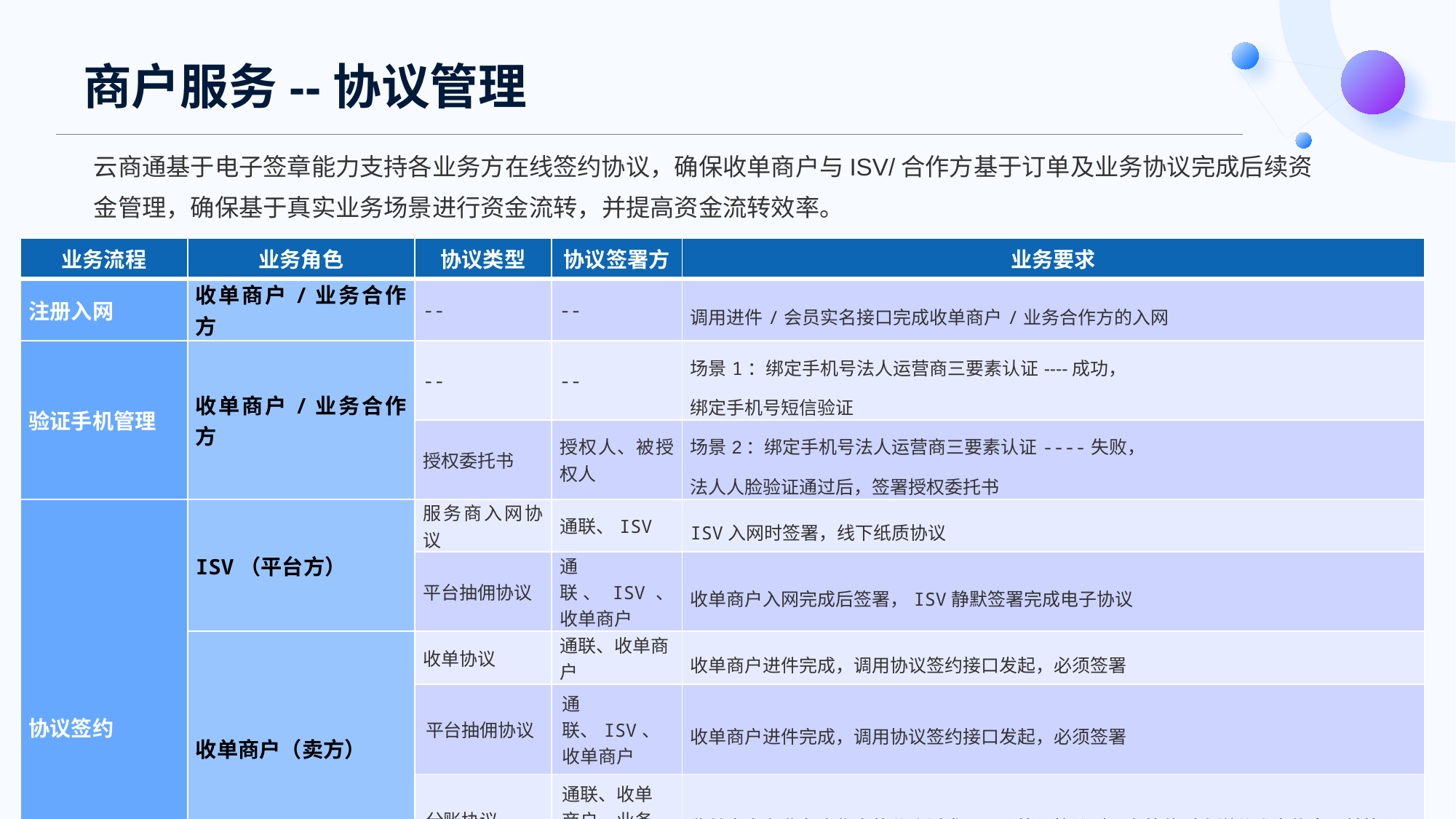

# 商户服务--协议管理
云商通基于电子签章能力支持各业务方在线签约协议，确保收单商户与ISV/合作方基于订单及业务协议完成后续资金管理，确保基于真实业务场景进行资金流转，并提高资金流转效率。
| 业务流程 | 业务角色 | 协议类型 | 协议签署方 | 业务要求 |
| --- | --- | --- | --- | --- |
| 注册入网 | 收单商户/业务合作方 | -- | -- | 调用进件/会员实名接口完成收单商户/业务合作方的入网 |
| 验证手机管理 | 收单商户/业务合作方 | -- | -- | 场景1：绑定手机号法人运营商三要素认证----成功， 绑定手机号短信验证 |
|  |  | 授权委托书 | 授权人、被授权人 | 场景2：绑定手机号法人运营商三要素认证----失败， 法人人脸验证通过后，签署授权委托书 |
| 协议签约 | ISV（平台方） | 服务商入网协议 | 通联、ISV | ISV入网时签署，线下纸质协议 |
|  |  | 平台抽佣协议 | 通联、ISV、收单商户 | 收单商户入网完成后签署，ISV静默签署完成电子协议 |
|  | 收单商户（卖方） | 收单协议 | 通联、收单商户 | 收单商户进件完成，调用协议签约接口发起，必须签署 |
|  |  | 平台抽佣协议 | 通联、ISV、收单商户 | 收单商户进件完成，调用协议签约接口发起，必须签署 |
|  |  | 分账协议 | 通联、收单商户、业务合作方 | 收单商户有业务合作方的分账诉求，且需签署协议时可在签约时上送分账方信息一并签署 |
|  | 业务合作方（分账方） | 分账协议 | 通联、收单商户、业务合作方 | 业务合作方实名且绑定手机后，由收单商户发起签约，可以进行分账协议的签署 |